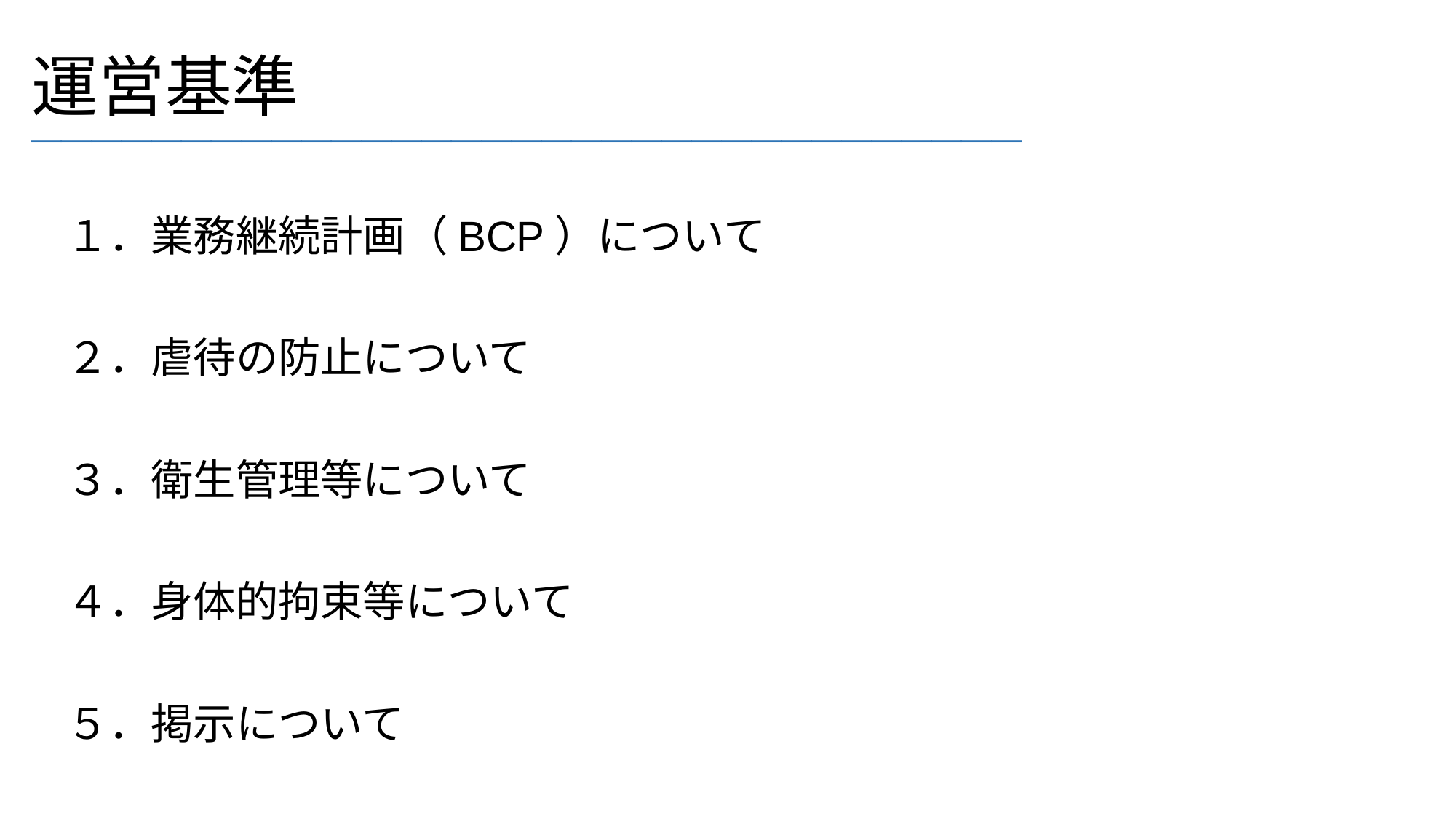

# 運営基準
_________________________________
１．業務継続計画（BCP）について

２．虐待の防止について

３．衛生管理等について

４．身体的拘束等について

５．掲示について